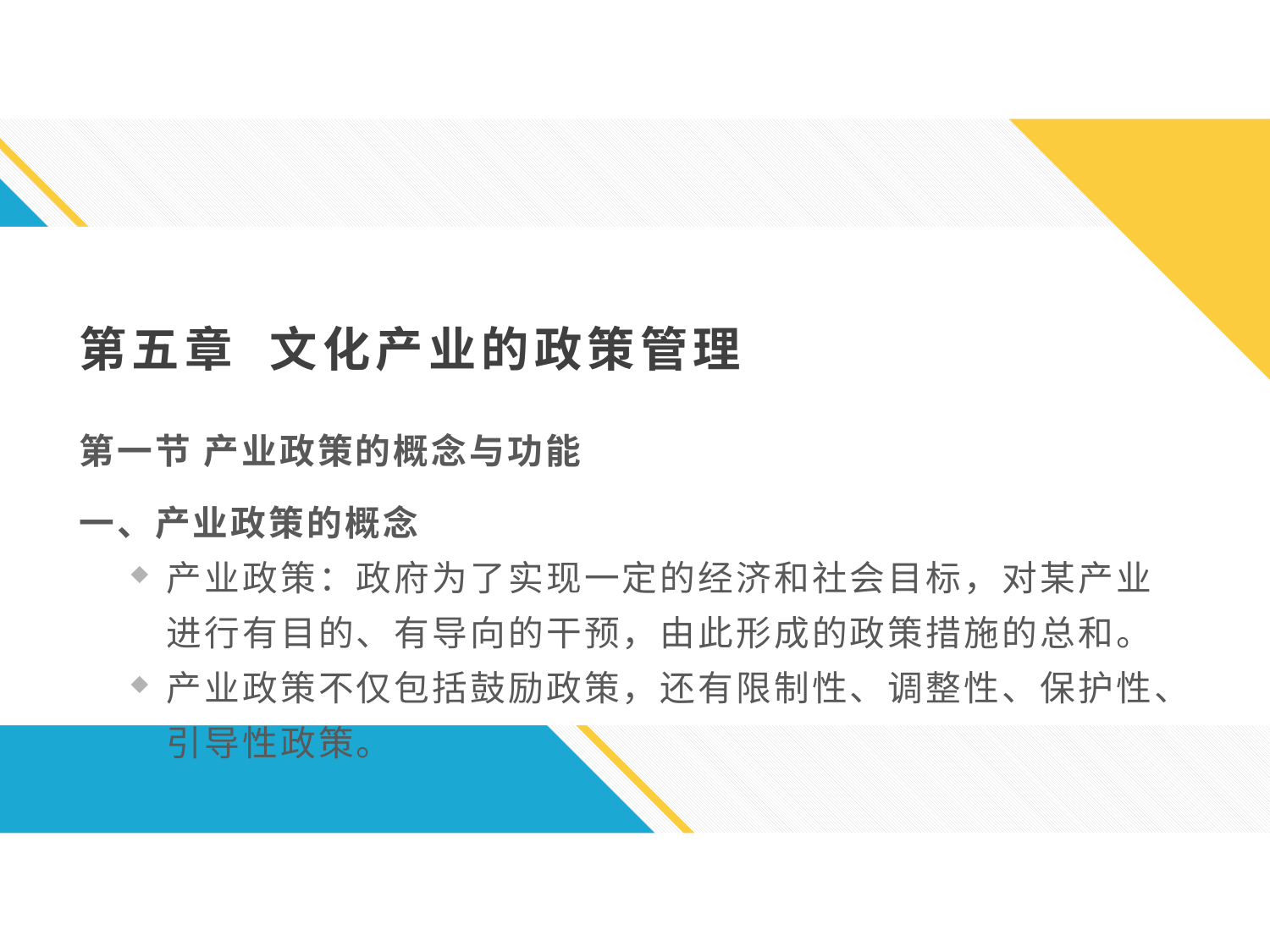

第五章  文化产业的政策管理
第一节 产业政策的概念与功能
一、产业政策的概念
产业政策：政府为了实现一定的经济和社会目标，对某产业进行有目的、有导向的干预，由此形成的政策措施的总和。
产业政策不仅包括鼓励政策，还有限制性、调整性、保护性、引导性政策。